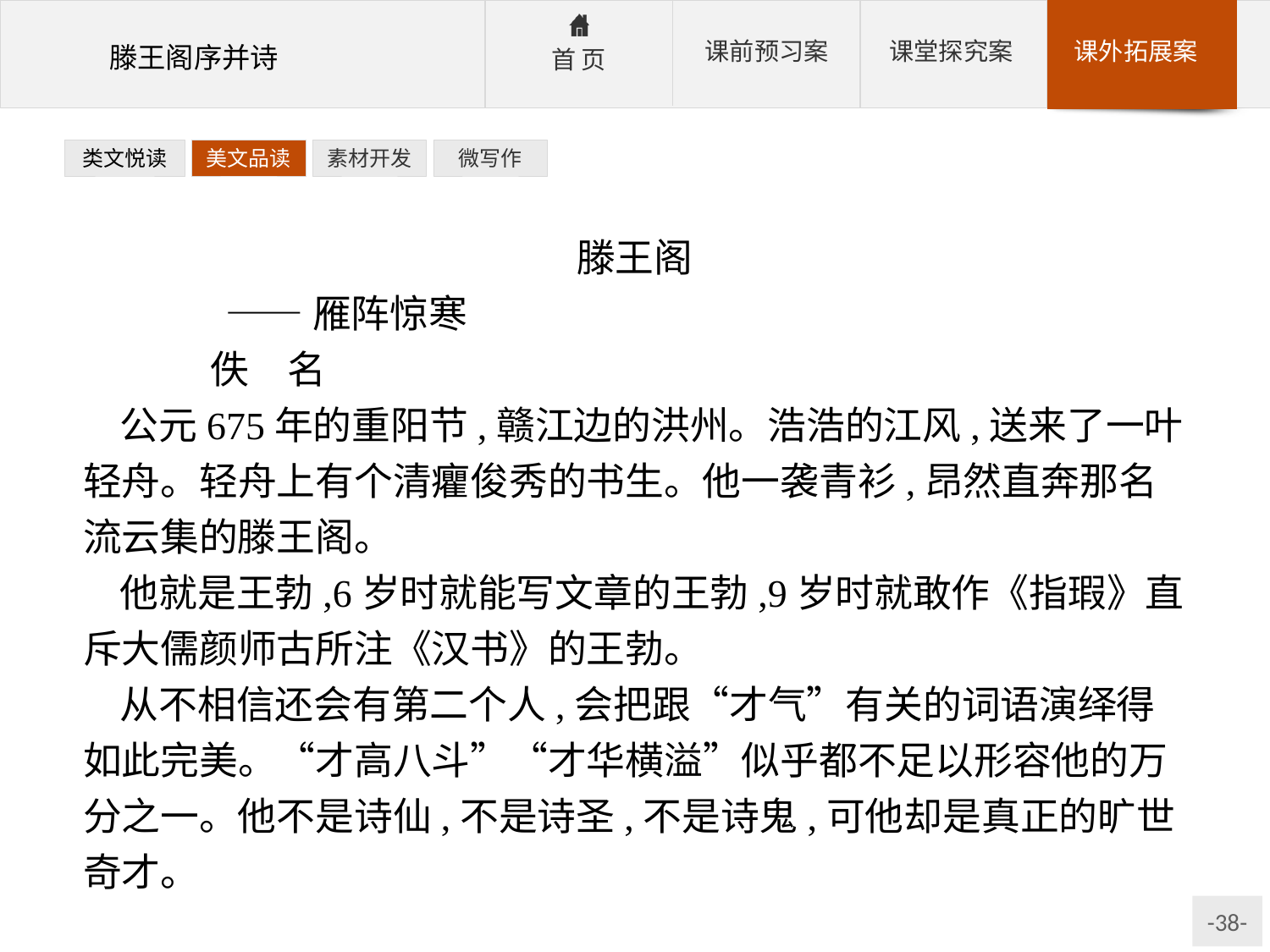

类文悦读
美文品读
素材开发
微写作
滕王阁
	——雁阵惊寒
	佚　名
公元675年的重阳节,赣江边的洪州。浩浩的江风,送来了一叶轻舟。轻舟上有个清癯俊秀的书生。他一袭青衫,昂然直奔那名流云集的滕王阁。
他就是王勃,6岁时就能写文章的王勃,9岁时就敢作《指瑕》直斥大儒颜师古所注《汉书》的王勃。
从不相信还会有第二个人,会把跟“才气”有关的词语演绎得如此完美。“才高八斗”“才华横溢”似乎都不足以形容他的万分之一。他不是诗仙,不是诗圣,不是诗鬼,可他却是真正的旷世奇才。